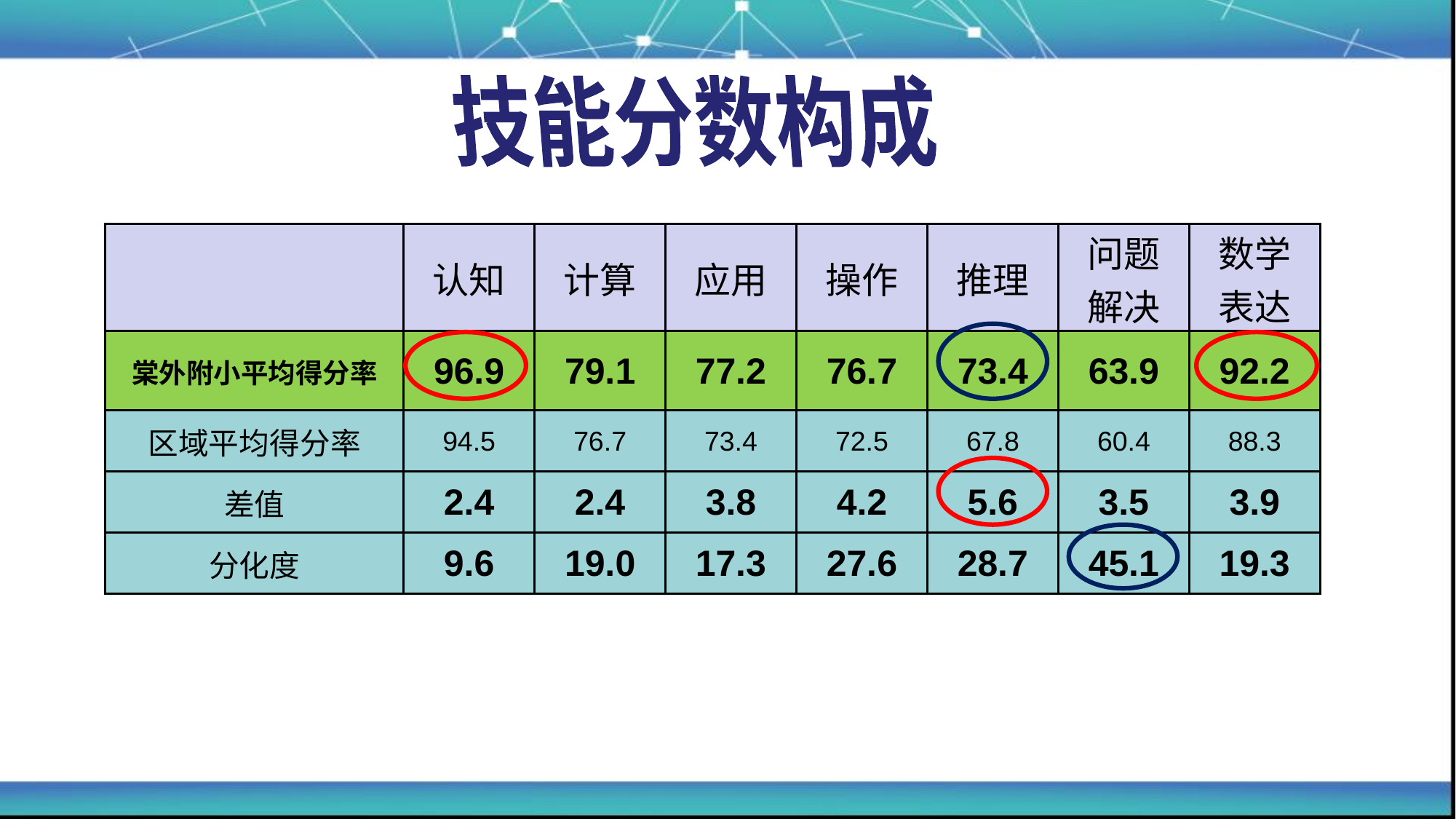

技能分数构成
|  | 认知 | 计算 | 应用 | 操作 | 推理 | 问题 解决 | 数学 表达 |
| --- | --- | --- | --- | --- | --- | --- | --- |
| 棠外附小平均得分率 | 96.9 | 79.1 | 77.2 | 76.7 | 73.4 | 63.9 | 92.2 |
| 区域平均得分率 | 94.5 | 76.7 | 73.4 | 72.5 | 67.8 | 60.4 | 88.3 |
| 差值 | 2.4 | 2.4 | 3.8 | 4.2 | 5.6 | 3.5 | 3.9 |
| 分化度 | 9.6 | 19.0 | 17.3 | 27.6 | 28.7 | 45.1 | 19.3 |